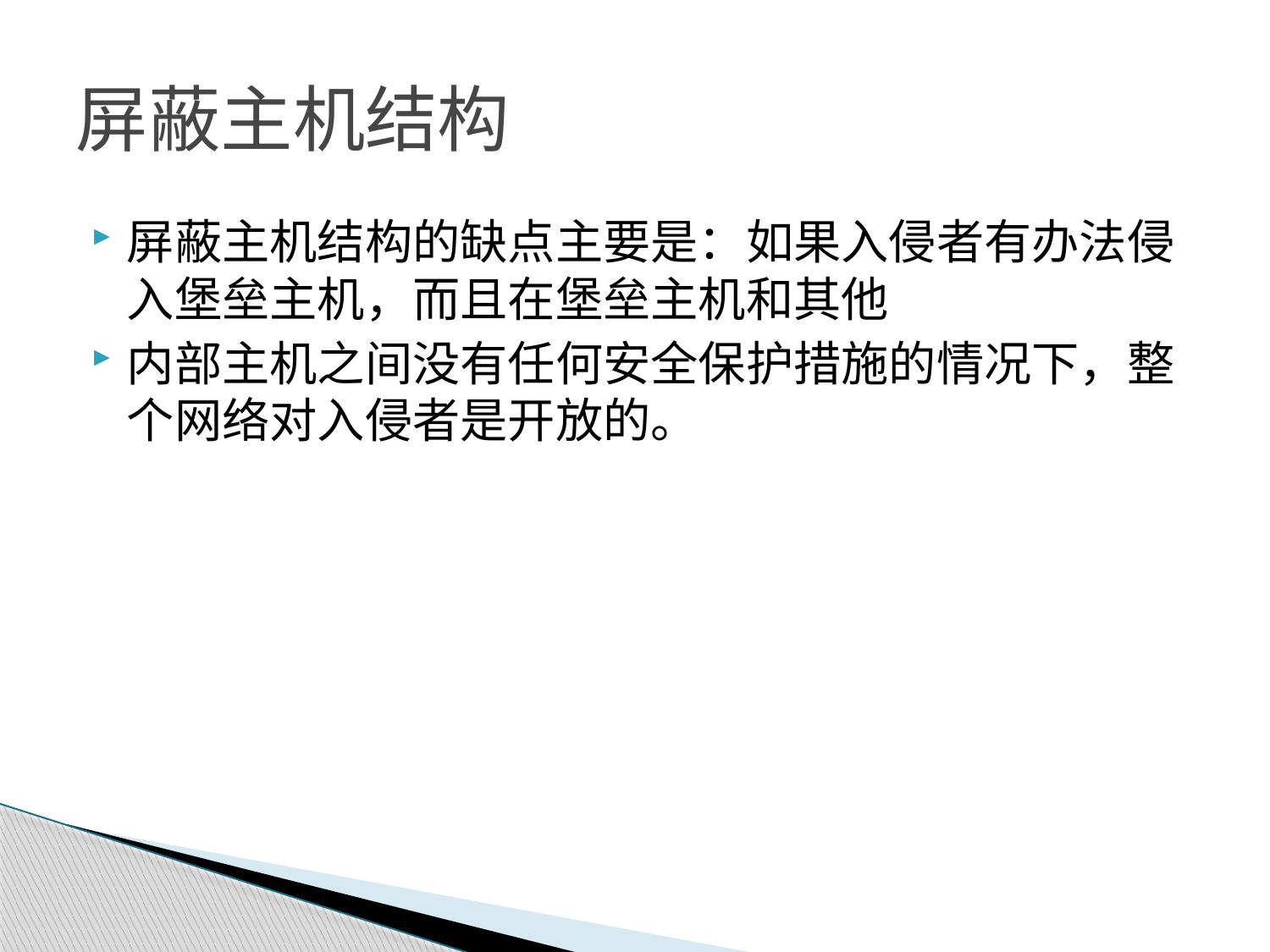

# 屏蔽主机结构
屏蔽主机结构的缺点主要是：如果入侵者有办法侵入堡垒主机，而且在堡垒主机和其他
内部主机之间没有任何安全保护措施的情况下，整个网络对入侵者是开放的。